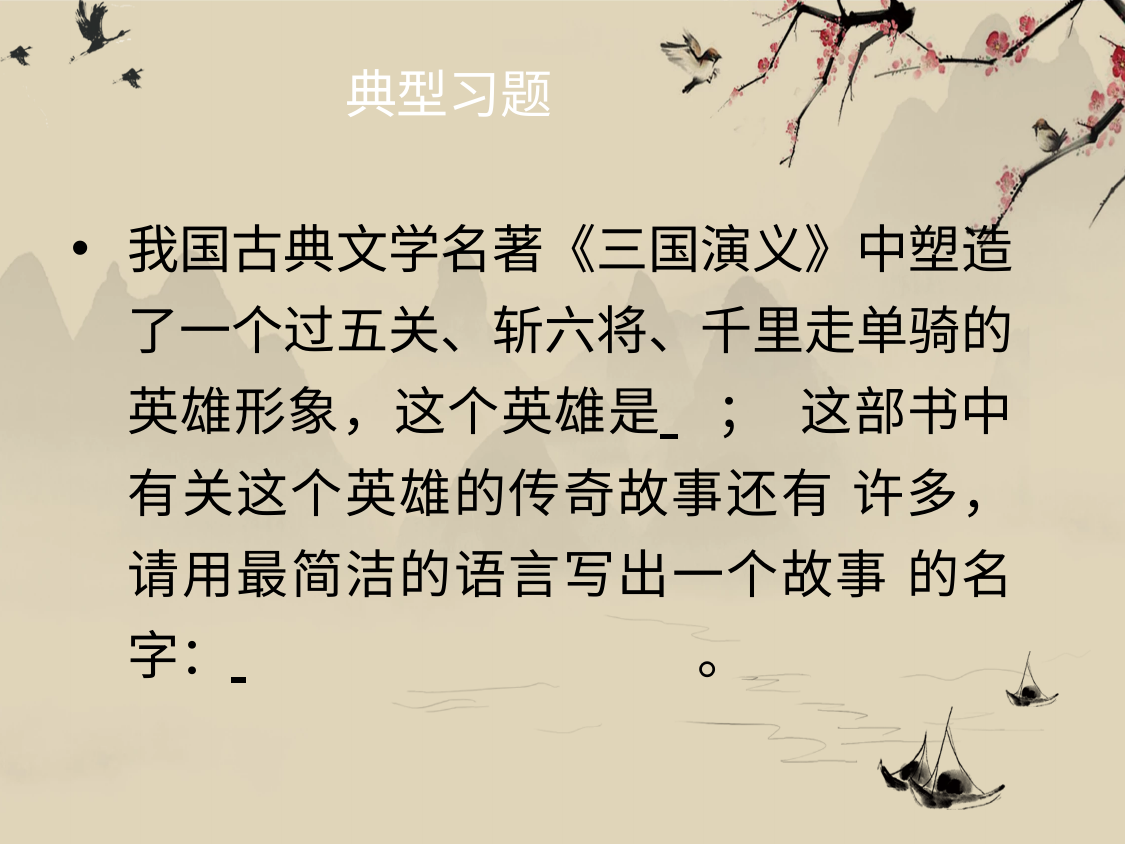

典型习题

我国古典文学名著《三国演义》中塑造 了一个过五关、斩六将、千里走单骑的 英雄形象，这个英雄是 	；  这部书中有关这个英雄的传奇故事还有 许多，请用最简洁的语言写出一个故事 的名字： 	。